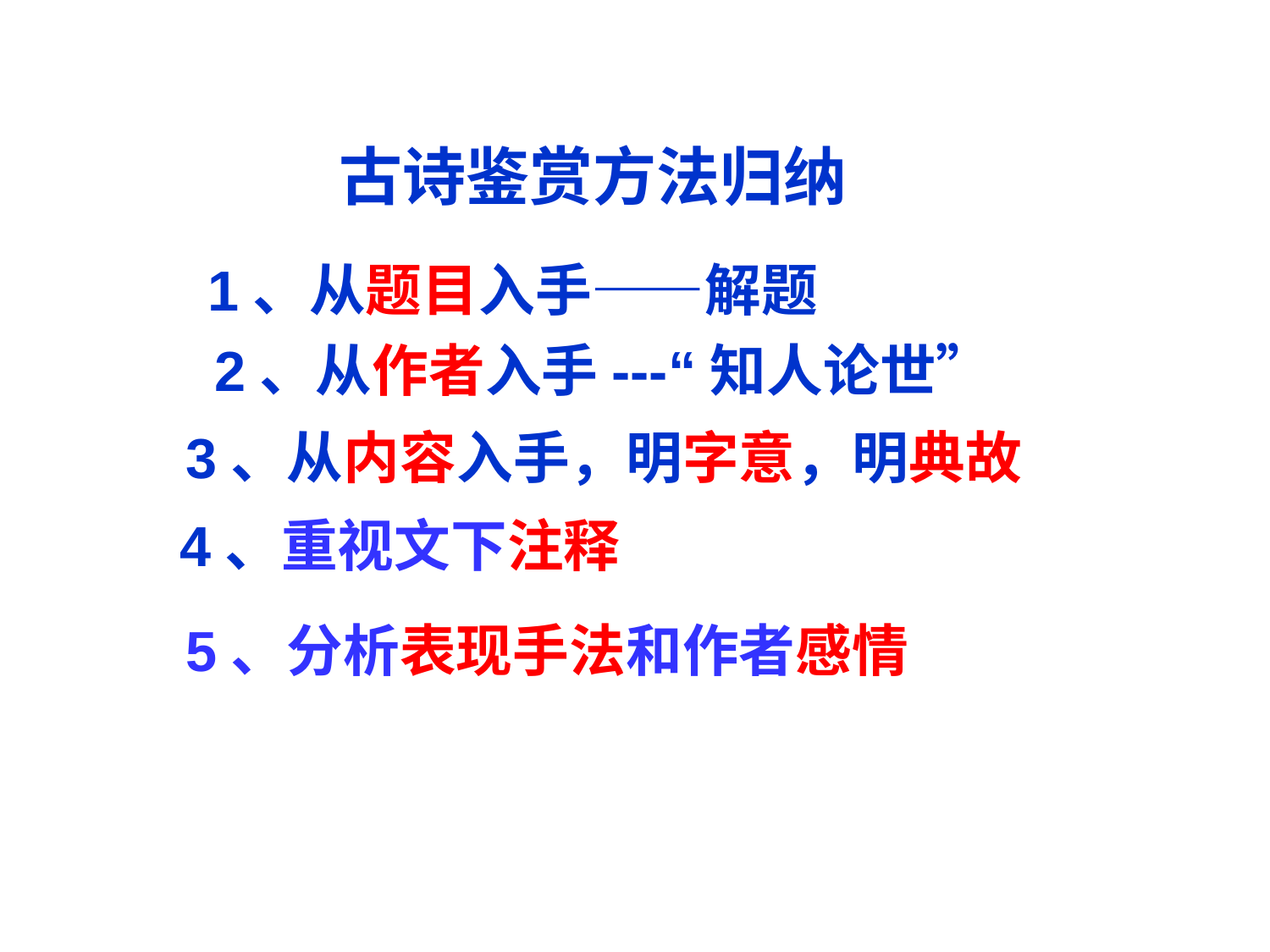

# 古诗鉴赏方法归纳
1、从题目入手——解题
2、从作者入手---“知人论世”
3、从内容入手，明字意，明典故

 4、重视文下注释

5、分析表现手法和作者感情